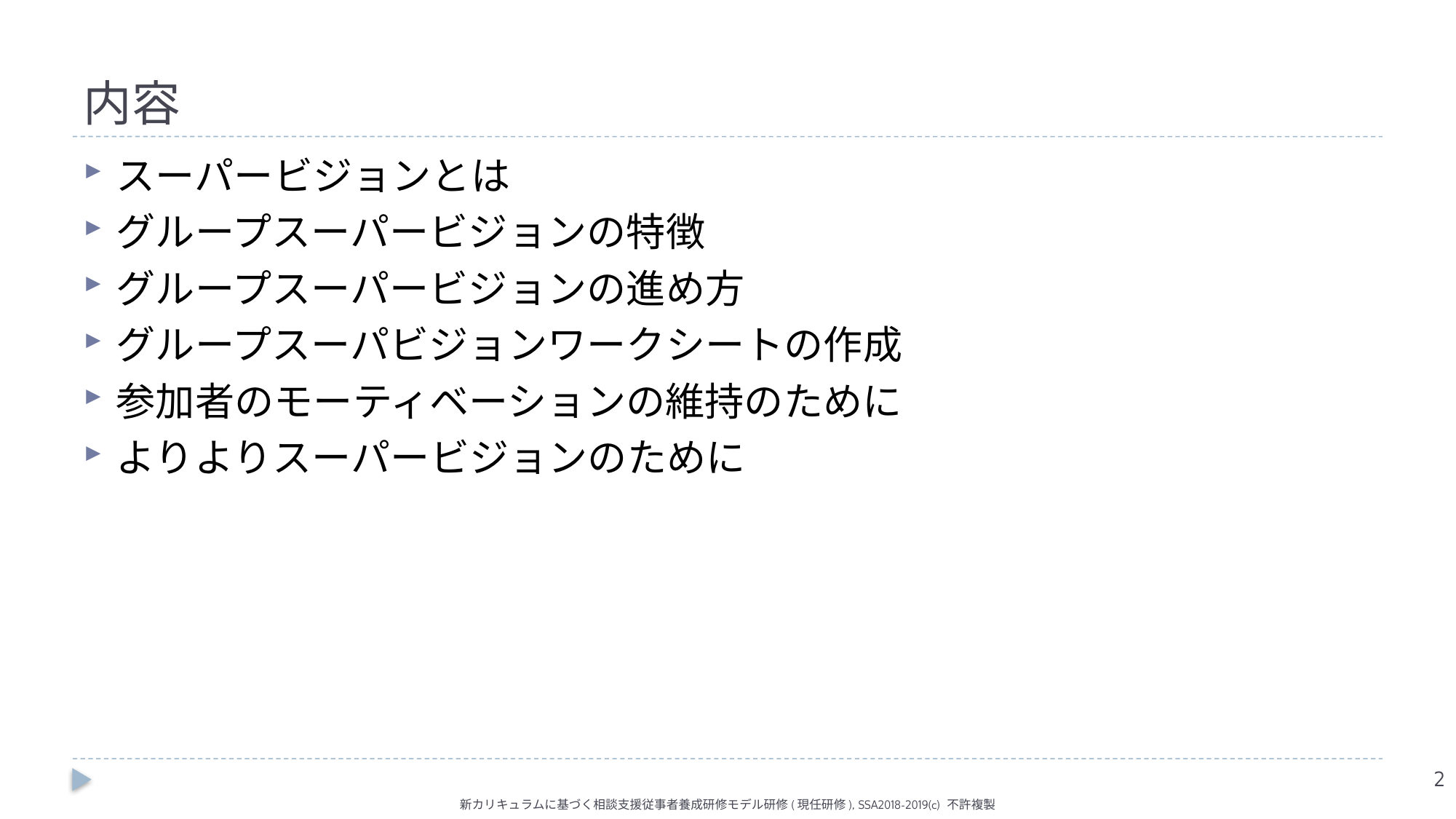

# 内容
スーパービジョンとは
グループスーパービジョンの特徴
グループスーパービジョンの進め方
グループスーパビジョンワークシートの作成
参加者のモーティベーションの維持のために
よりよりスーパービジョンのために

2
新カリキュラムに基づく相談支援従事者養成研修モデル研修(現任研修), SSA2018-2019(c) 不許複製